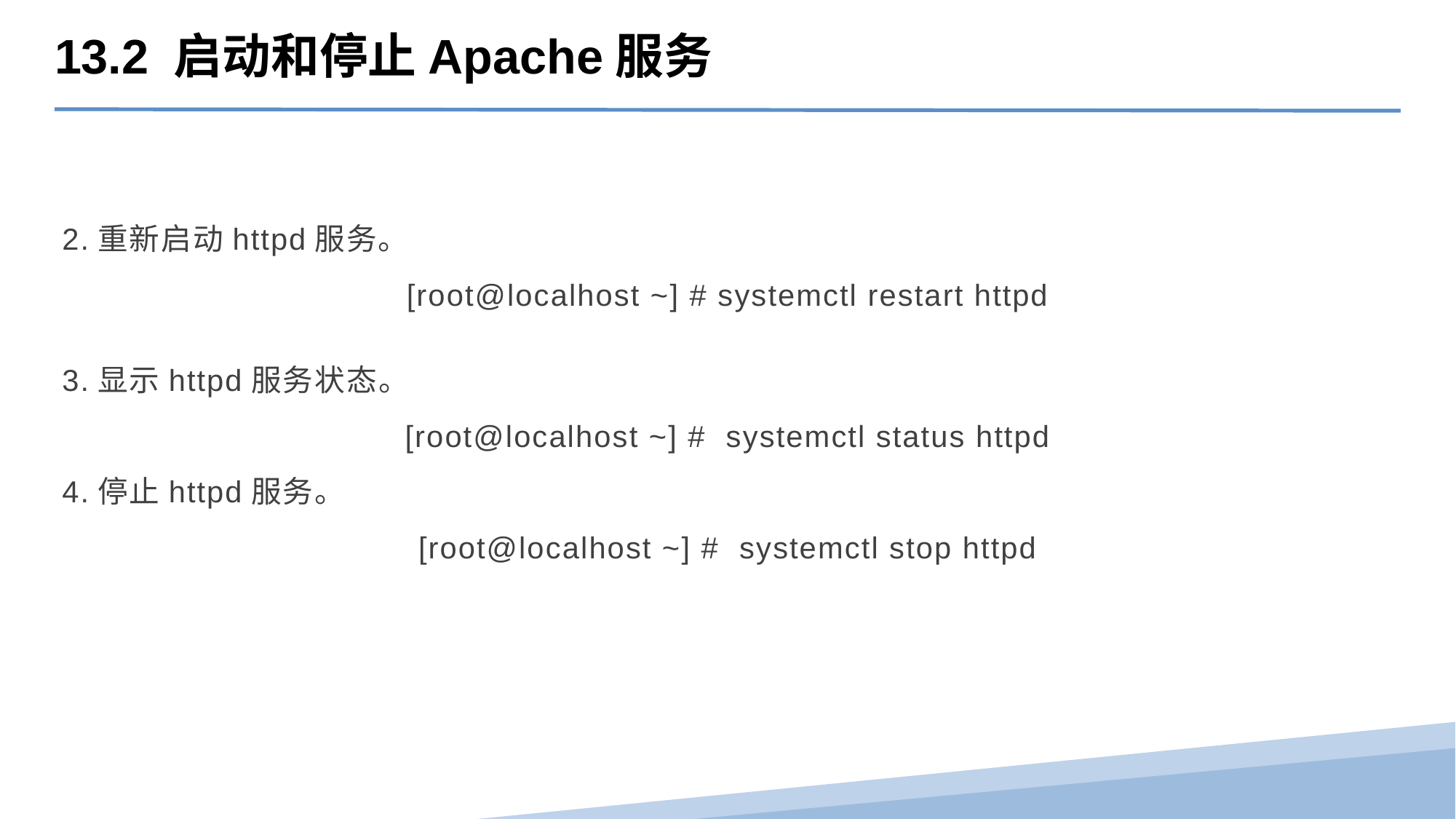

13.2 启动和停止Apache服务
2.重新启动httpd服务。
[root@localhost ~] # systemctl restart httpd
3.显示httpd服务状态。
[root@localhost ~] #  systemctl status httpd
4.停止httpd服务。
[root@localhost ~] #  systemctl stop httpd